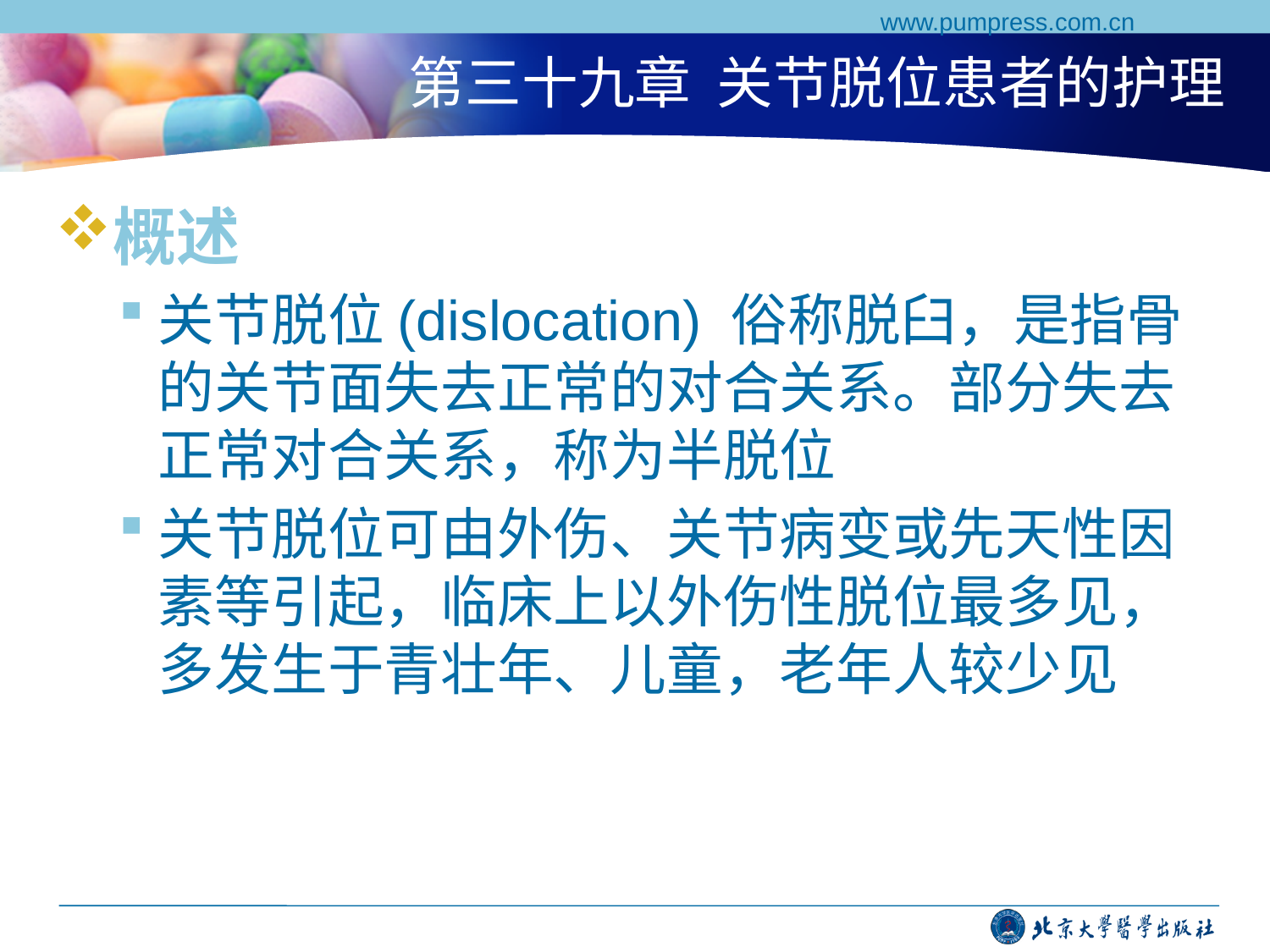

www.pumpress.com.cn
# 第三十九章  关节脱位患者的护理
概述
关节脱位(dislocation) 俗称脱臼，是指骨的关节面失去正常的对合关系。部分失去正常对合关系，称为半脱位
关节脱位可由外伤、关节病变或先天性因素等引起，临床上以外伤性脱位最多见，多发生于青壮年、儿童，老年人较少见